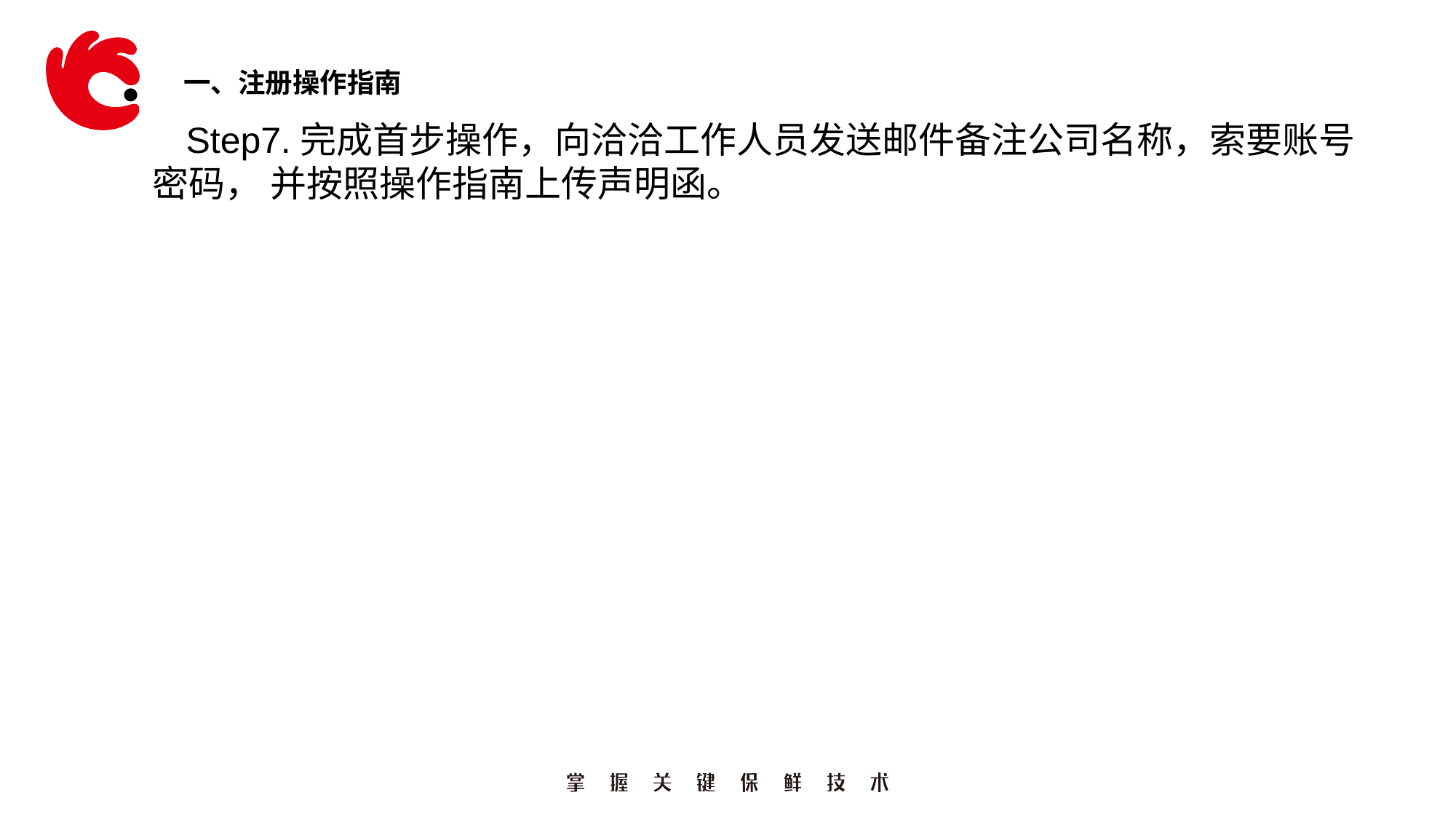

# 一、注册操作指南
Step7.完成首步操作，向洽洽工作人员发送邮件备注公司名称，索要账号密码， 并按照操作指南上传声明函。